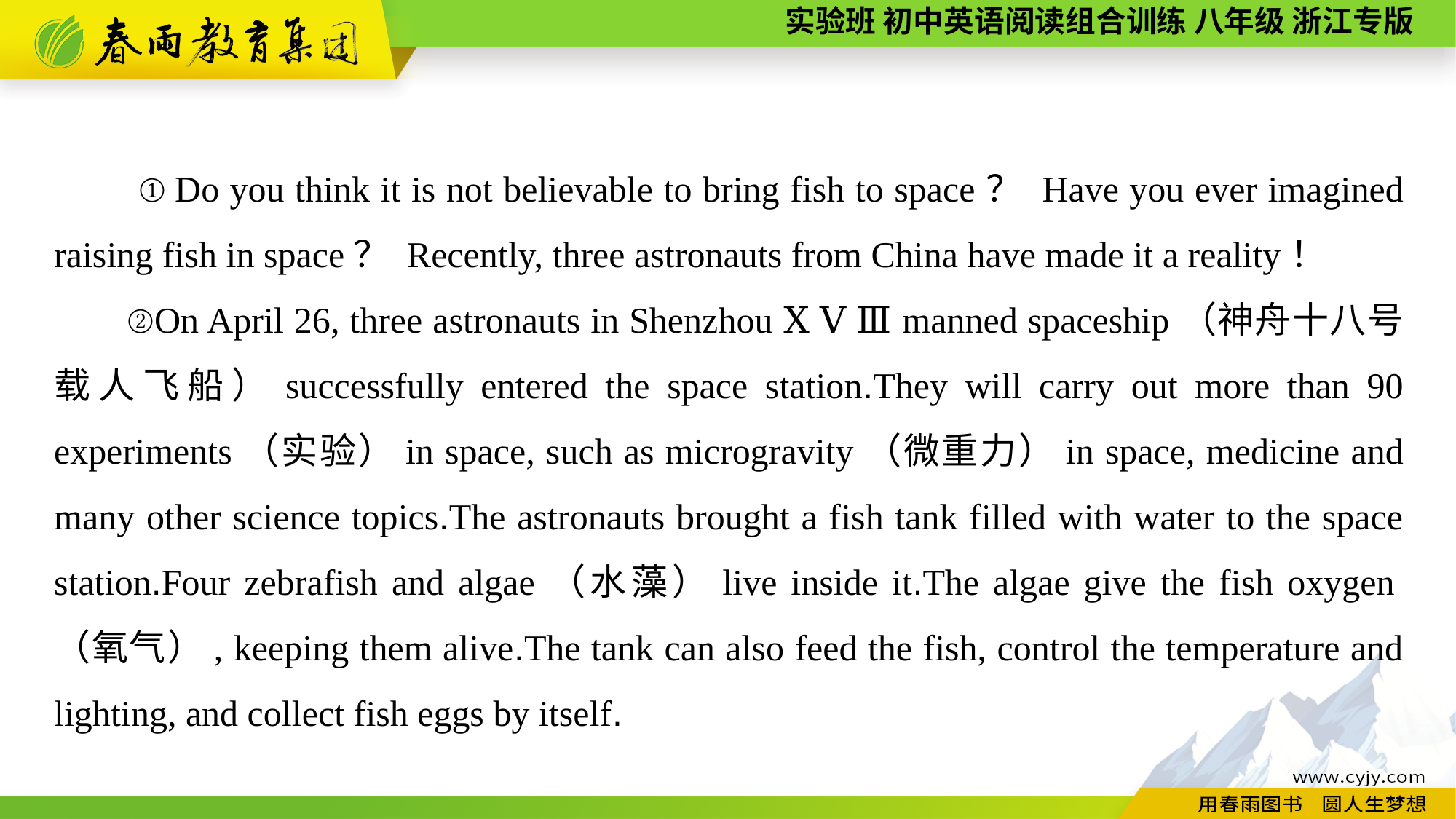

①Do you think it is not believable to bring fish to space？ Have you ever imagined raising fish in space？ Recently, three astronauts from China have made it a reality！
②On April 26, three astronauts in Shenzhou ⅩⅤⅢ manned spaceship（神舟十八号载人飞船）successfully entered the space station.They will carry out more than 90 experiments（实验）in space, such as microgravity（微重力）in space, medicine and many other science topics.The astronauts brought a fish tank filled with water to the space station.Four zebrafish and algae（水藻）live inside it.The algae give the fish oxygen（氧气）, keeping them alive.The tank can also feed the fish, control the temperature and lighting, and collect fish eggs by itself.